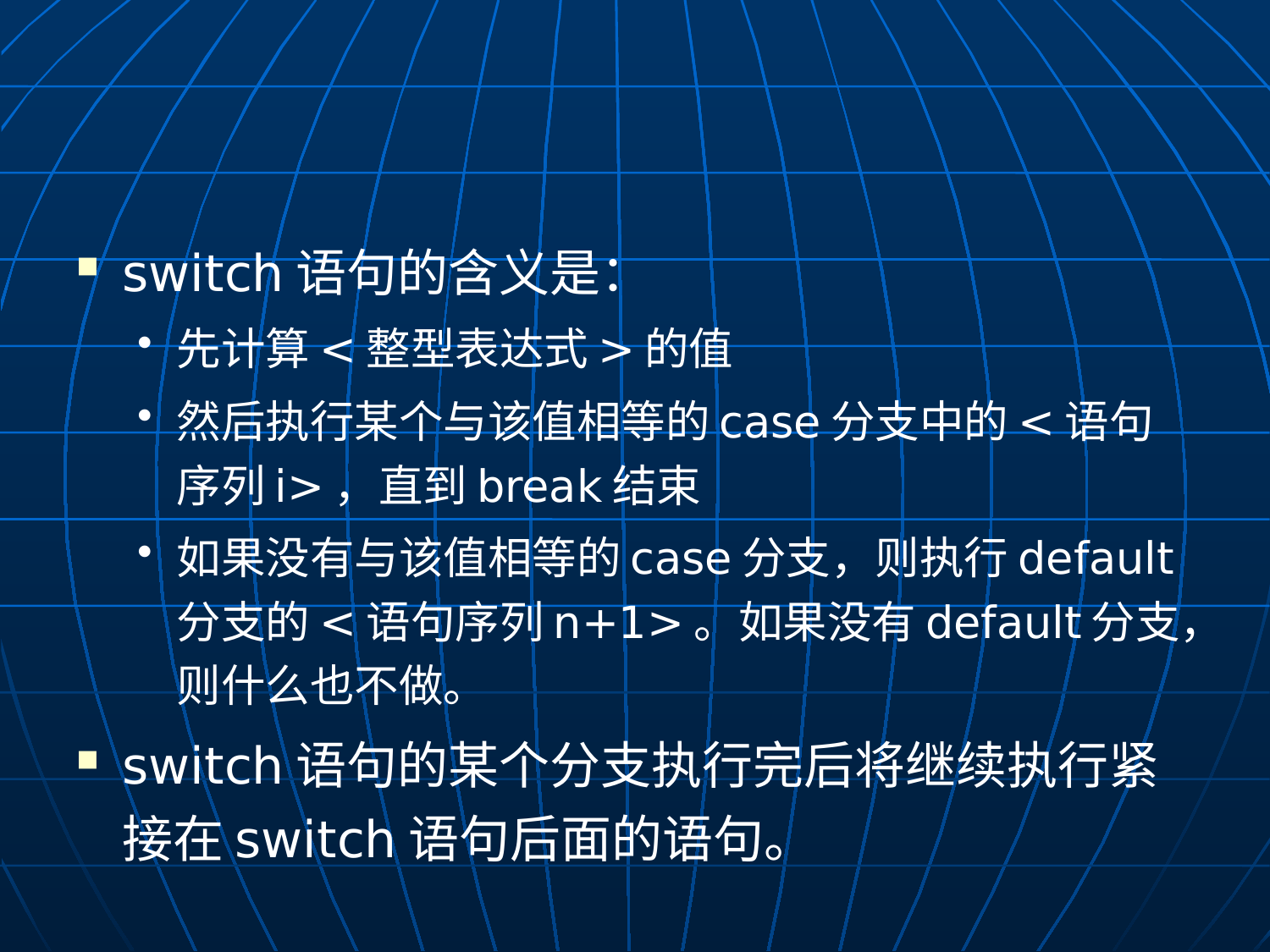

#
switch语句的含义是：
先计算<整型表达式>的值
然后执行某个与该值相等的case分支中的<语句序列i>，直到break结束
如果没有与该值相等的case分支，则执行default分支的<语句序列n+1>。如果没有default分支，则什么也不做。
switch语句的某个分支执行完后将继续执行紧接在switch语句后面的语句。